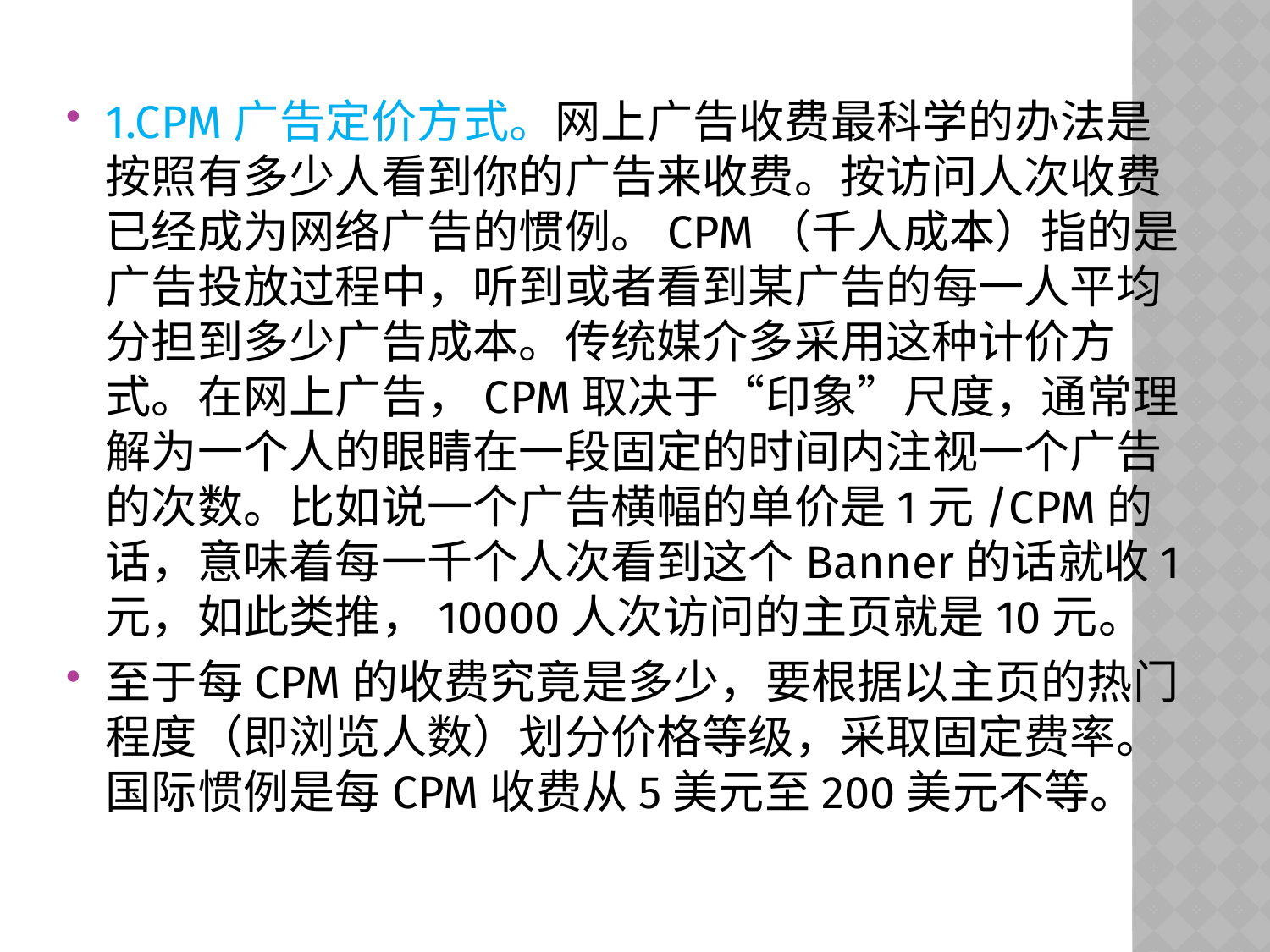

1.CPM广告定价方式。网上广告收费最科学的办法是按照有多少人看到你的广告来收费。按访问人次收费已经成为网络广告的惯例。CPM（千人成本）指的是广告投放过程中，听到或者看到某广告的每一人平均分担到多少广告成本。传统媒介多采用这种计价方式。在网上广告，CPM取决于“印象”尺度，通常理解为一个人的眼睛在一段固定的时间内注视一个广告的次数。比如说一个广告横幅的单价是1元/CPM的话，意味着每一千个人次看到这个Banner的话就收1元，如此类推，10000人次访问的主页就是10元。
至于每CPM的收费究竟是多少，要根据以主页的热门程度（即浏览人数）划分价格等级，采取固定费率。国际惯例是每CPM收费从5美元至200美元不等。